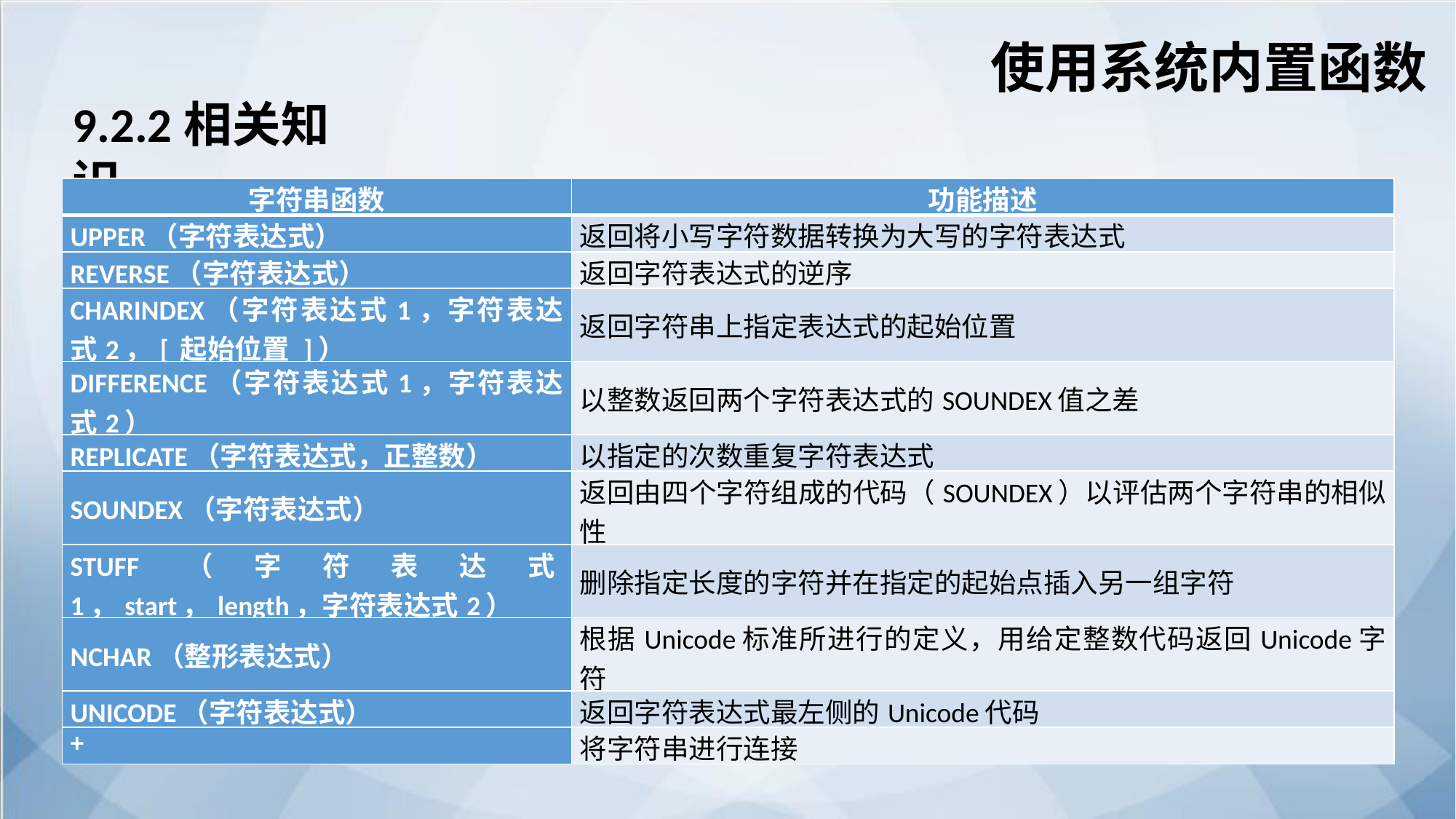

使用系统内置函数
9.2.2相关知识
| 字符串函数 | 功能描述 |
| --- | --- |
| UPPER（字符表达式） | 返回将小写字符数据转换为大写的字符表达式 |
| REVERSE（字符表达式） | 返回字符表达式的逆序 |
| CHARINDEX（字符表达式1，字符表达式2，[ 起始位置 ]） | 返回字符串上指定表达式的起始位置 |
| DIFFERENCE（字符表达式1，字符表达式2） | 以整数返回两个字符表达式的SOUNDEX值之差 |
| REPLICATE（字符表达式，正整数） | 以指定的次数重复字符表达式 |
| SOUNDEX（字符表达式） | 返回由四个字符组成的代码（SOUNDEX）以评估两个字符串的相似性 |
| STUFF（字符表达式1，start，length，字符表达式2） | 删除指定长度的字符并在指定的起始点插入另一组字符 |
| NCHAR（整形表达式） | 根据Unicode标准所进行的定义，用给定整数代码返回Unicode字符 |
| UNICODE（字符表达式） | 返回字符表达式最左侧的Unicode代码 |
| + | 将字符串进行连接 |